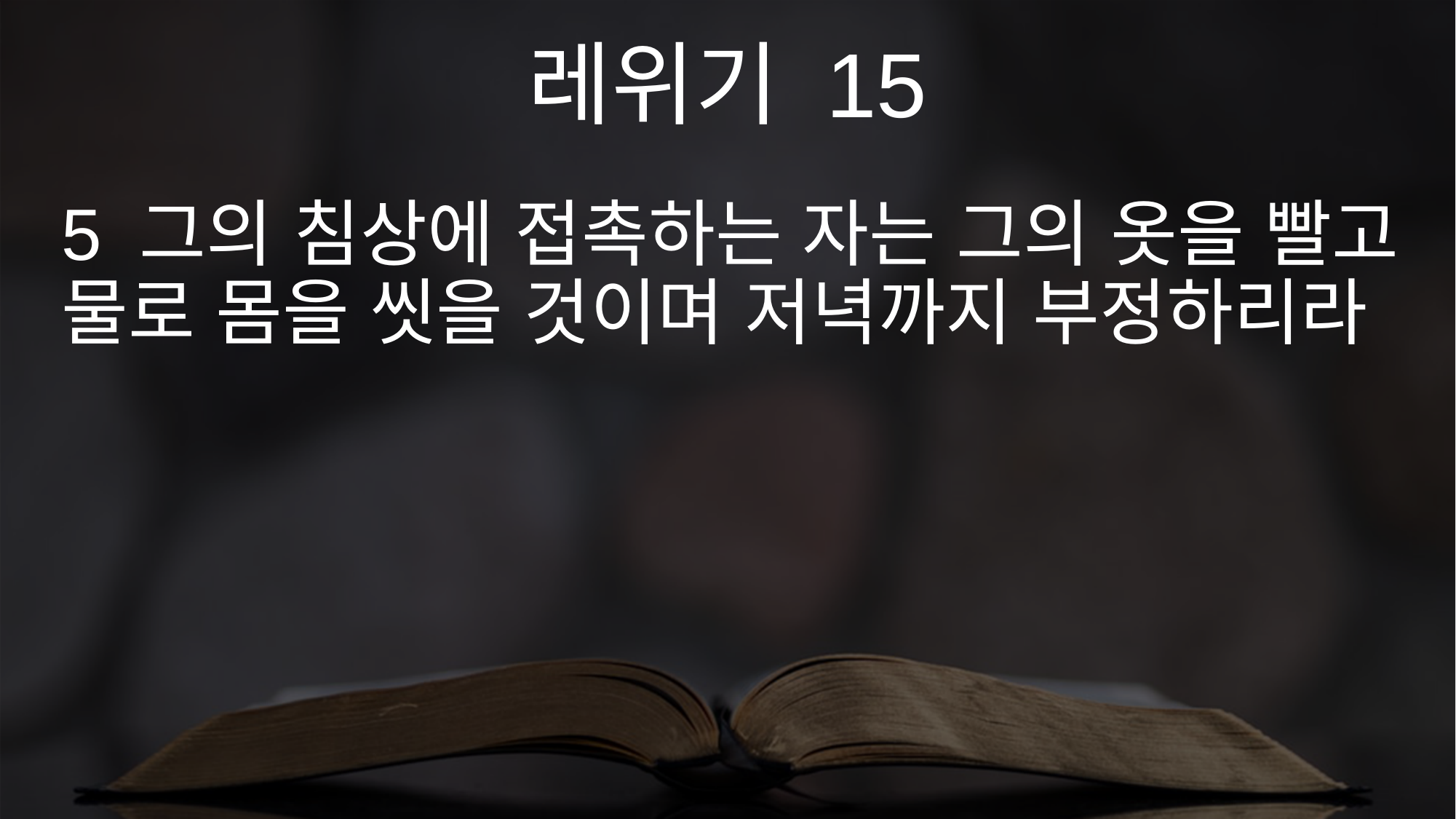

레위기 15
5 그의 침상에 접촉하는 자는 그의 옷을 빨고 물로 몸을 씻을 것이며 저녁까지 부정하리라